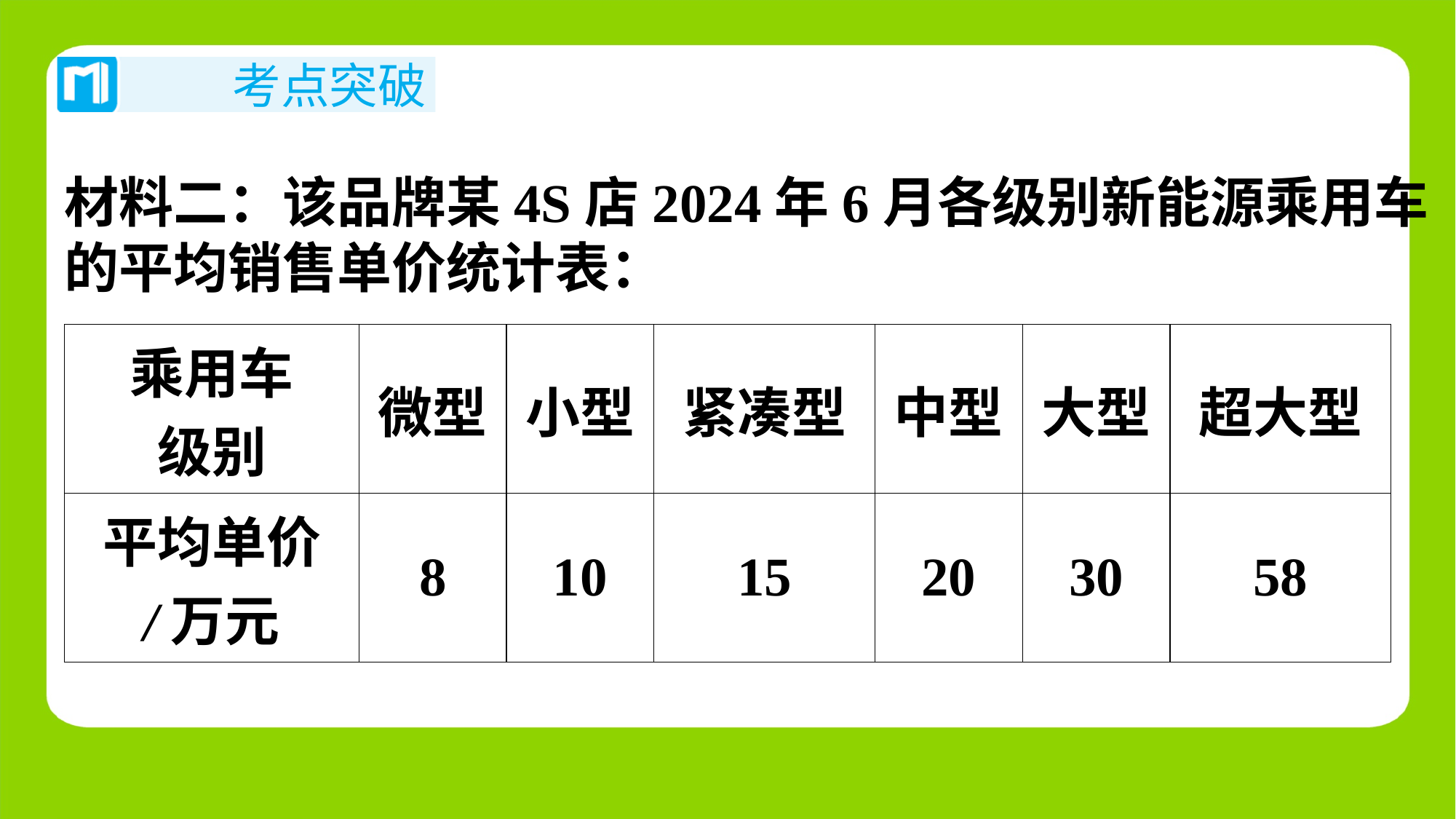

材料二：该品牌某4S店2024年6月各级别新能源乘用车
的平均销售单价统计表：
| 乘用车 级别 | 微型 | 小型 | 紧凑型 | 中型 | 大型 | 超大型 |
| --- | --- | --- | --- | --- | --- | --- |
| 平均单价 /万元 | 8 | 10 | 15 | 20 | 30 | 58 |